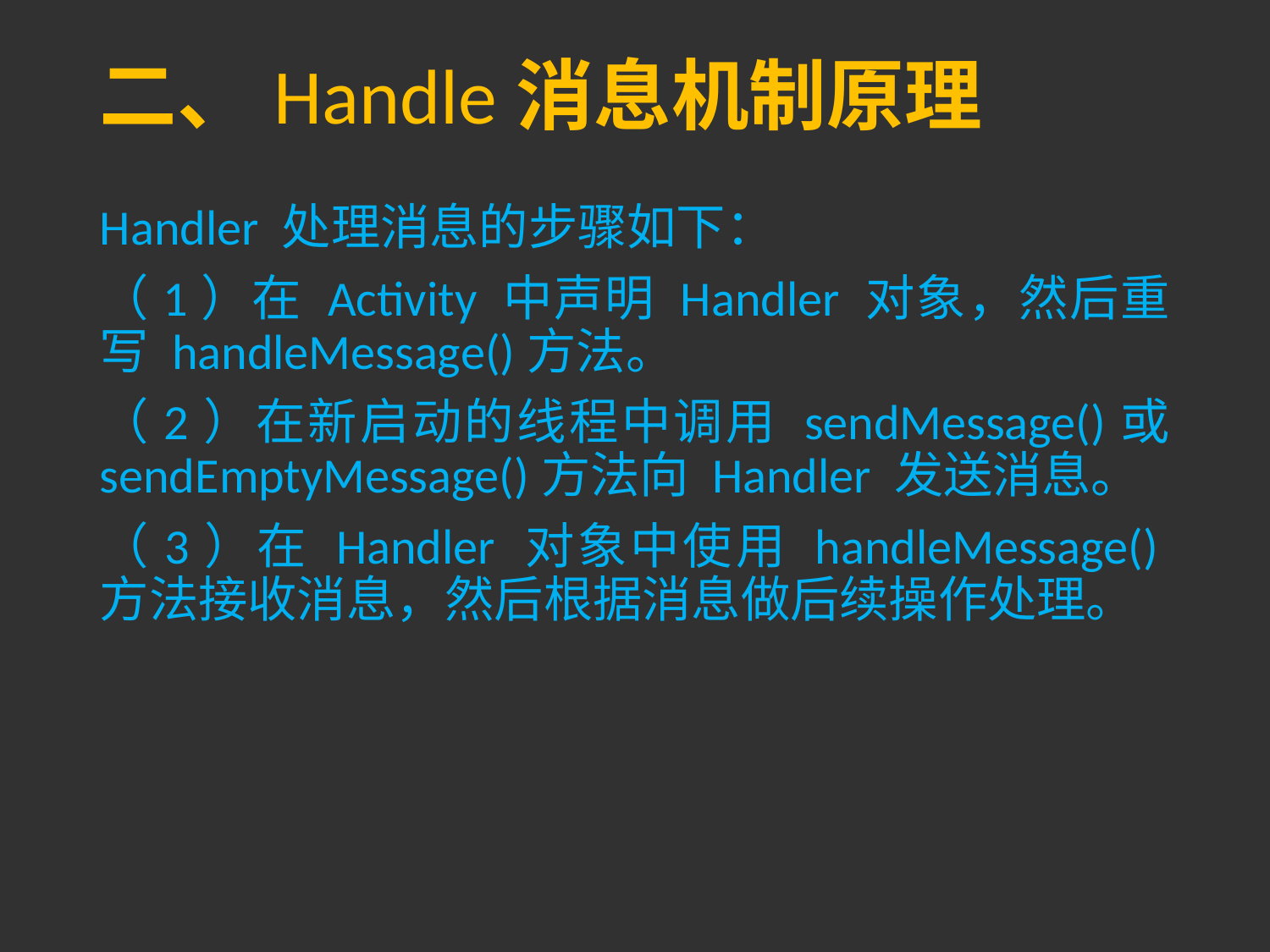

# 二、Handle消息机制原理
Handler 处理消息的步骤如下：
（1）在 Activity 中声明 Handler 对象，然后重写 handleMessage()方法。
（2）在新启动的线程中调用 sendMessage()或 sendEmptyMessage()方法向 Handler 发送消息。
（3）在 Handler 对象中使用 handleMessage()方法接收消息，然后根据消息做后续操作处理。